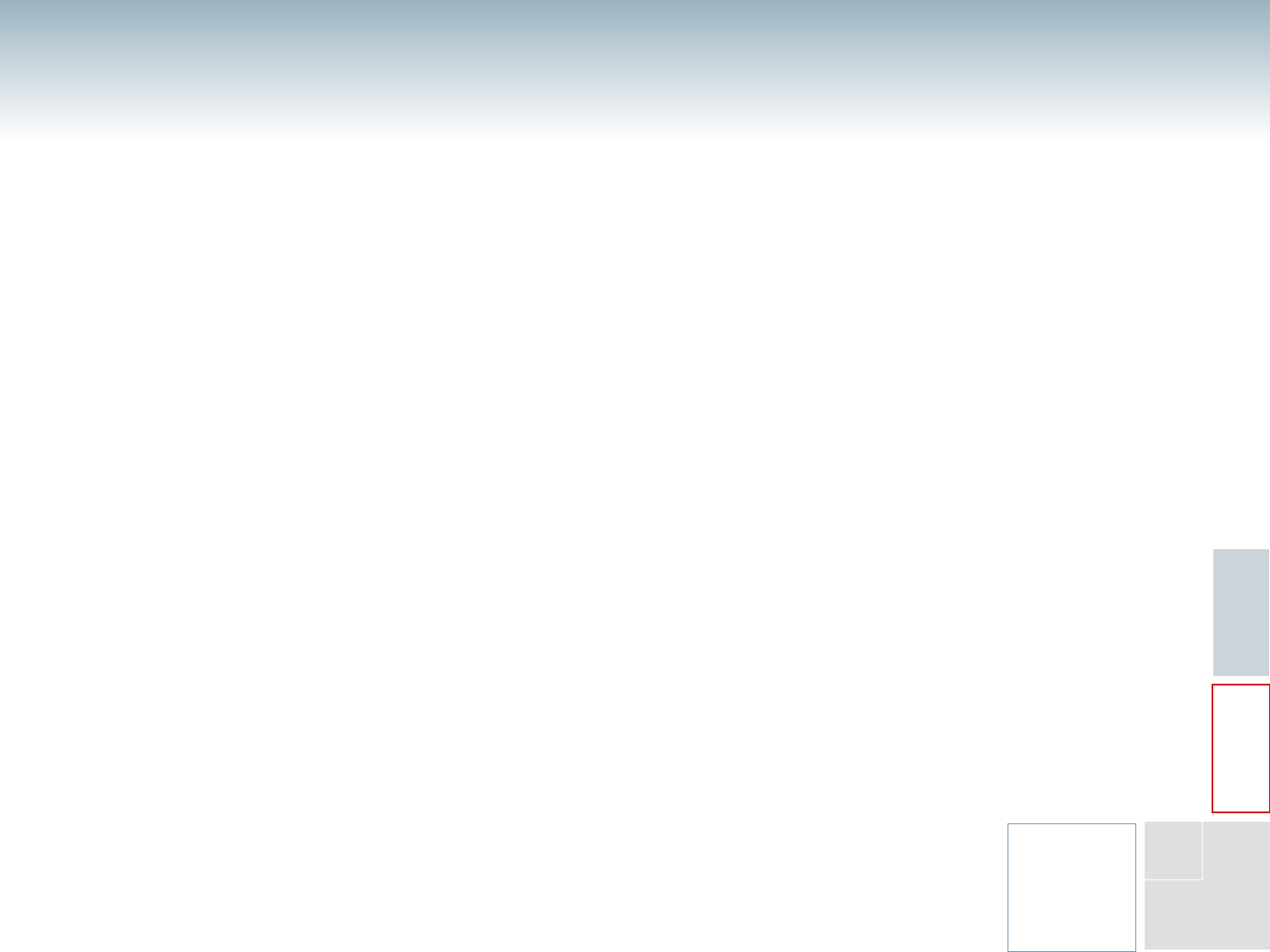

例题：电视机显像管批量生产的质量标准为平均使用寿命1200小时，标准差为300小时。某电视机厂宣称其生产的显像管质量大大超过规定标准。为了进行验证，随机抽取100件为样本，测得平均使用寿命为1245小时。能否说该厂的显像管质量显著地高于规定标准。